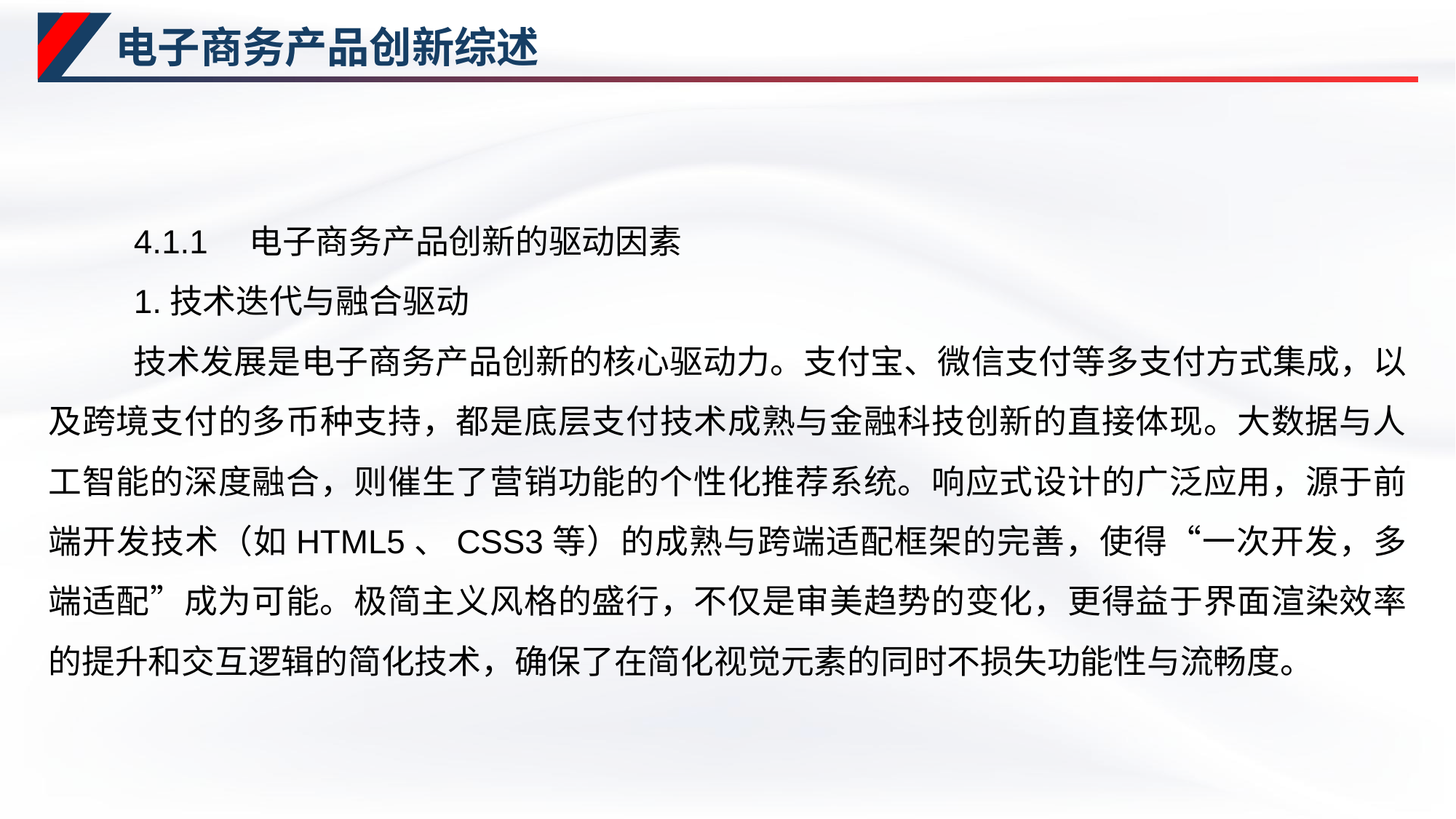

# 电子商务产品创新综述
4.1.1　电子商务产品创新的驱动因素
1.技术迭代与融合驱动
技术发展是电子商务产品创新的核心驱动力。支付宝、微信支付等多支付方式集成，以及跨境支付的多币种支持，都是底层支付技术成熟与金融科技创新的直接体现。大数据与人工智能的深度融合，则催生了营销功能的个性化推荐系统。响应式设计的广泛应用，源于前端开发技术（如HTML5、CSS3等）的成熟与跨端适配框架的完善，使得“一次开发，多端适配”成为可能。极简主义风格的盛行，不仅是审美趋势的变化，更得益于界面渲染效率的提升和交互逻辑的简化技术，确保了在简化视觉元素的同时不损失功能性与流畅度。